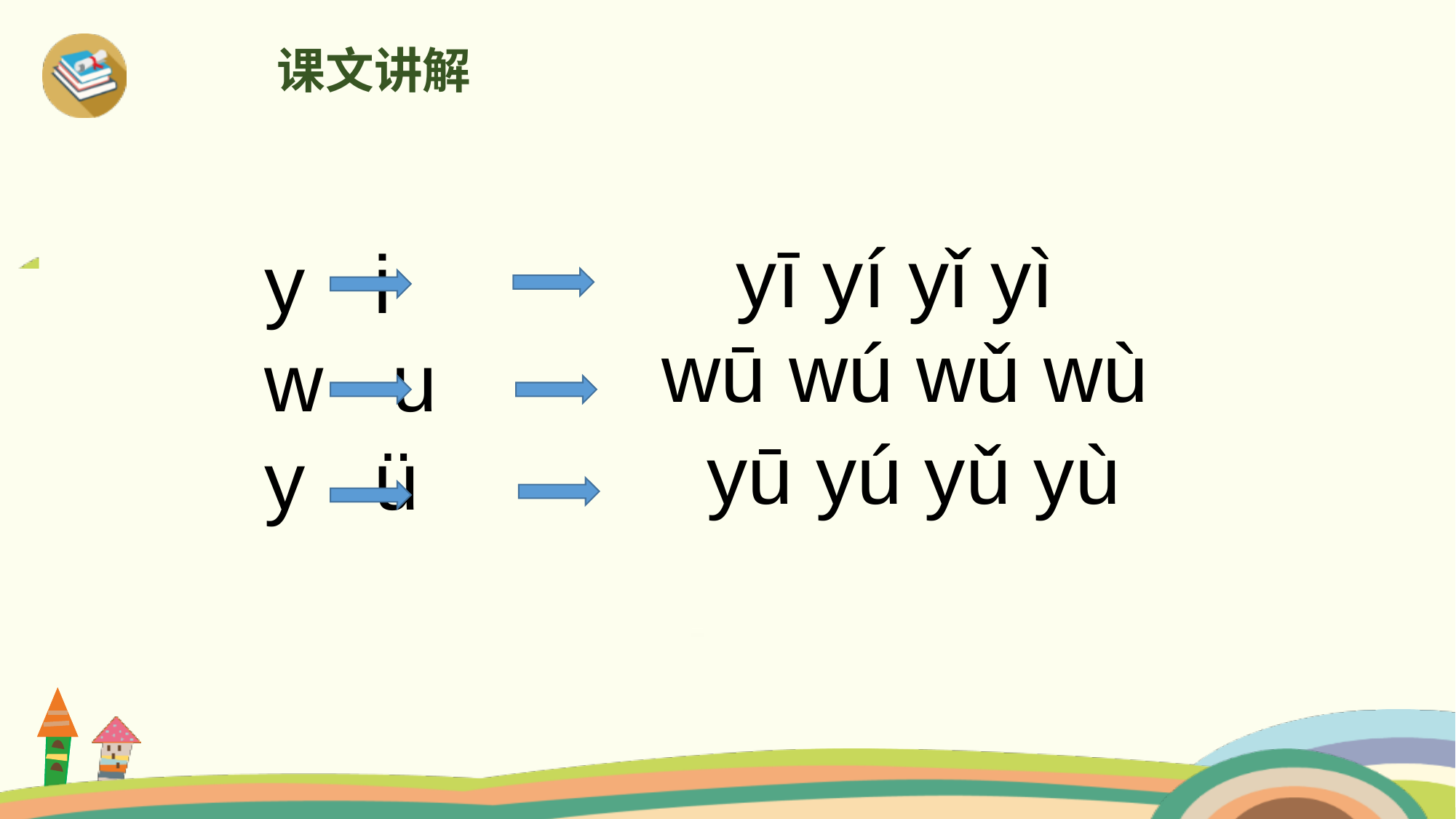

课文讲解
yī yí yǐ yì
y   i
w   u
y   ü

wū wú wǔ wù

yū yú yǔ yù